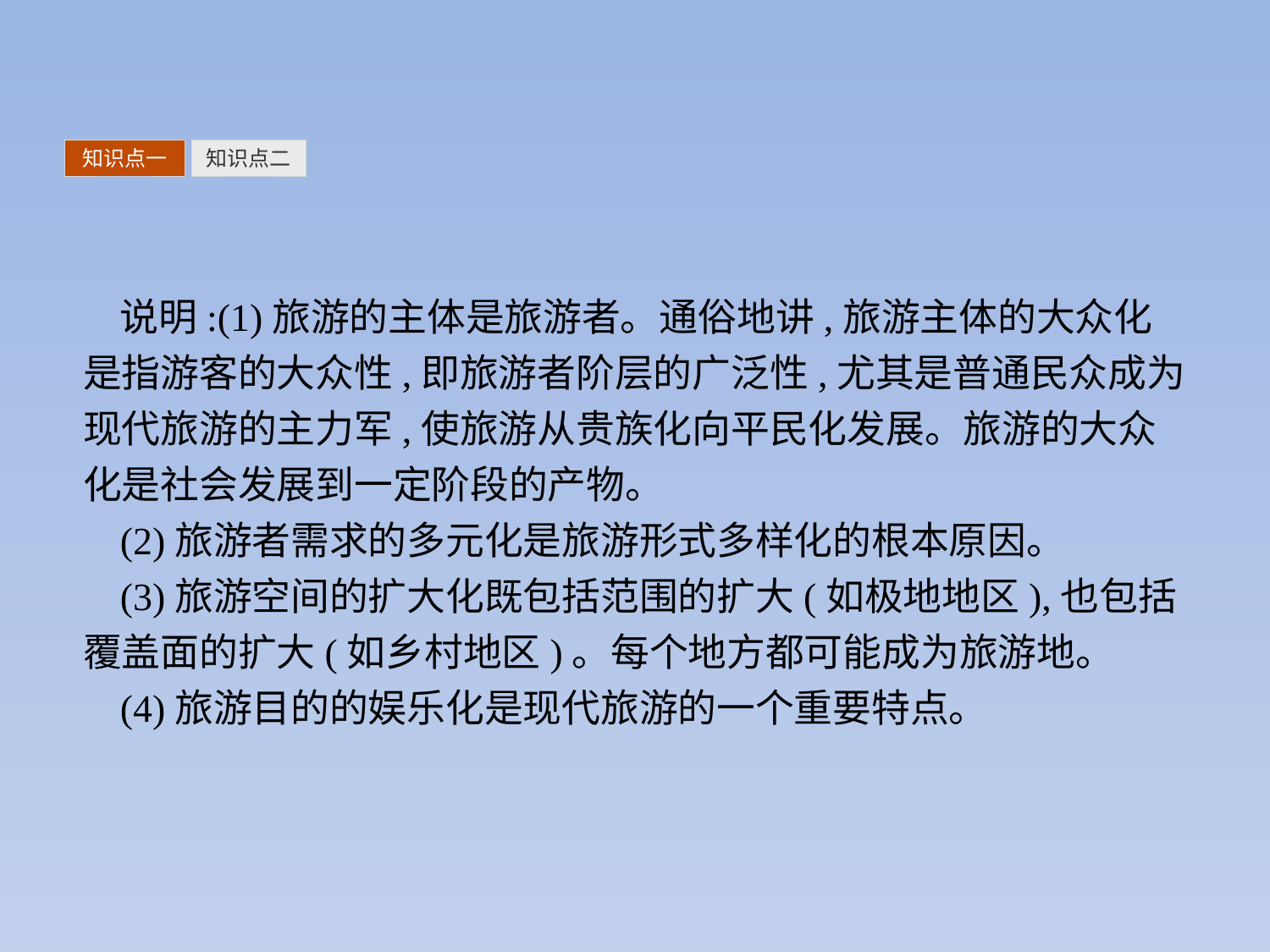

知识点一
知识点二
说明:(1)旅游的主体是旅游者。通俗地讲,旅游主体的大众化是指游客的大众性,即旅游者阶层的广泛性,尤其是普通民众成为现代旅游的主力军,使旅游从贵族化向平民化发展。旅游的大众化是社会发展到一定阶段的产物。
(2)旅游者需求的多元化是旅游形式多样化的根本原因。
(3)旅游空间的扩大化既包括范围的扩大(如极地地区),也包括覆盖面的扩大(如乡村地区)。每个地方都可能成为旅游地。
(4)旅游目的的娱乐化是现代旅游的一个重要特点。